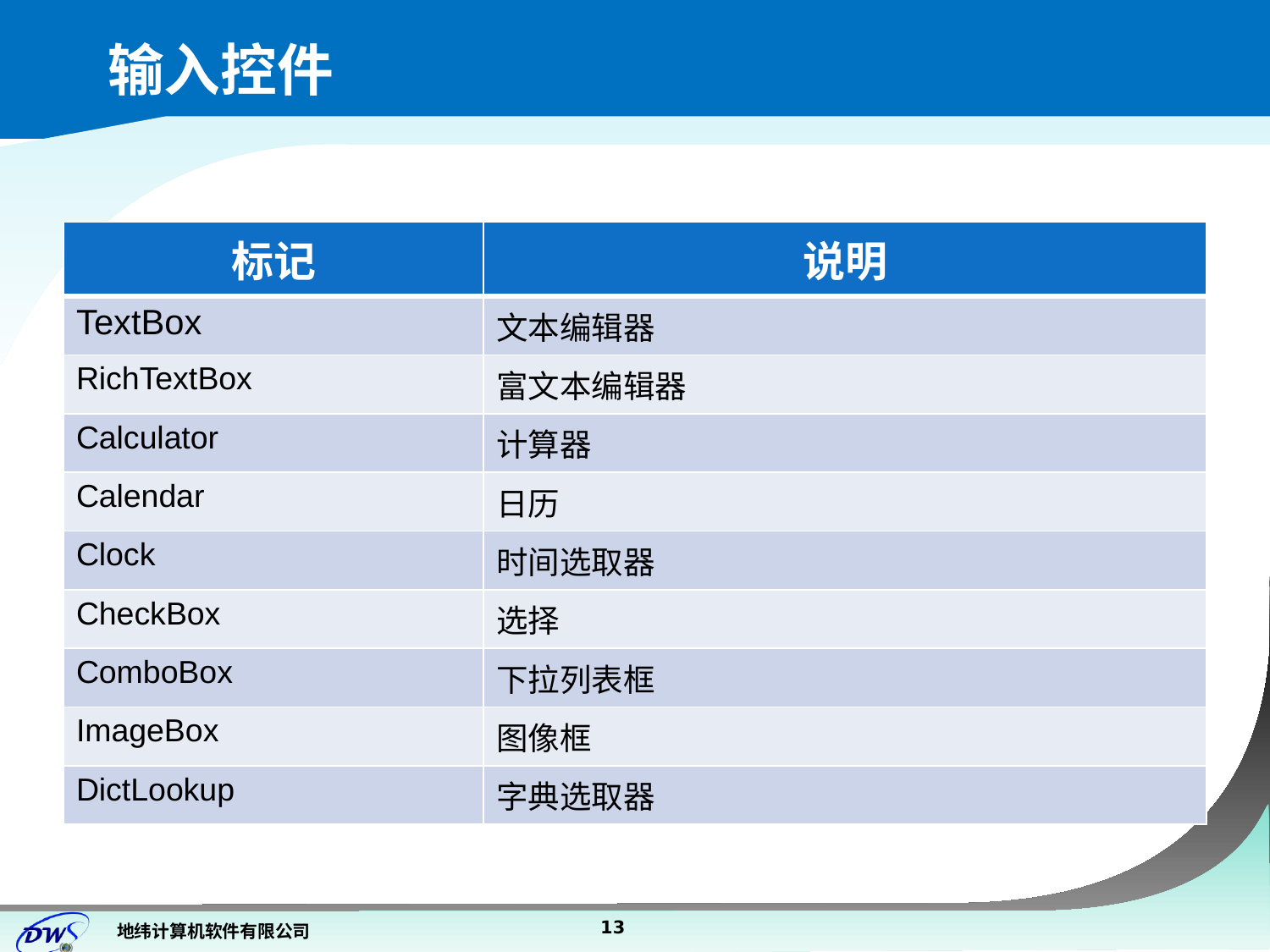

# 输入控件
| 标记 | 说明 |
| --- | --- |
| TextBox | 文本编辑器 |
| RichTextBox | 富文本编辑器 |
| Calculator | 计算器 |
| Calendar | 日历 |
| Clock | 时间选取器 |
| CheckBox | 选择 |
| ComboBox | 下拉列表框 |
| ImageBox | 图像框 |
| DictLookup | 字典选取器 |
13
地纬计算机软件有限公司